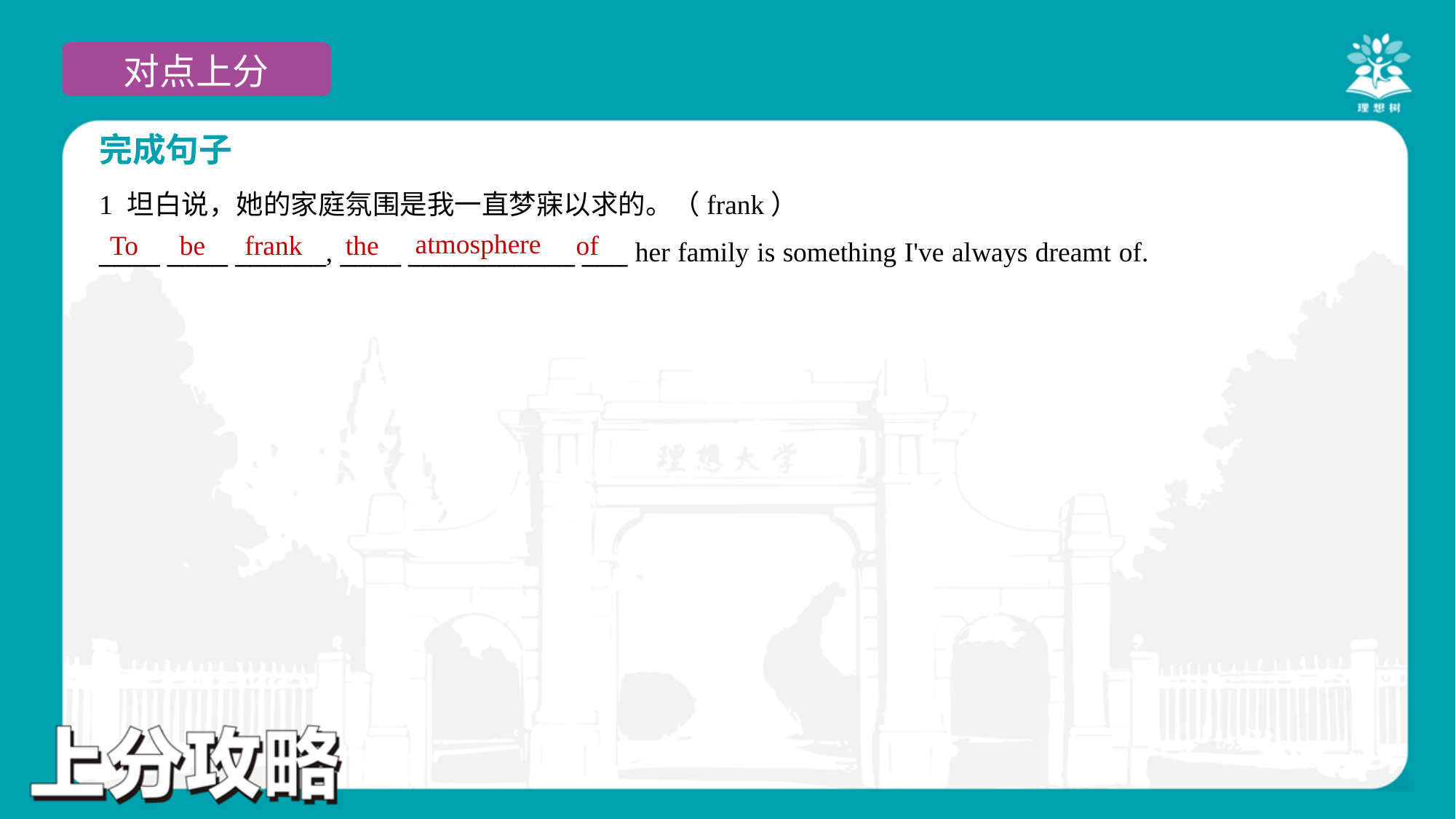

完成句子
1 坦白说，她的家庭氛围是我一直梦寐以求的。（frank）
____ ____ ______, ____ ___________ ___ her family is something I've always dreamt of.
atmosphere
To
be
frank
the
of